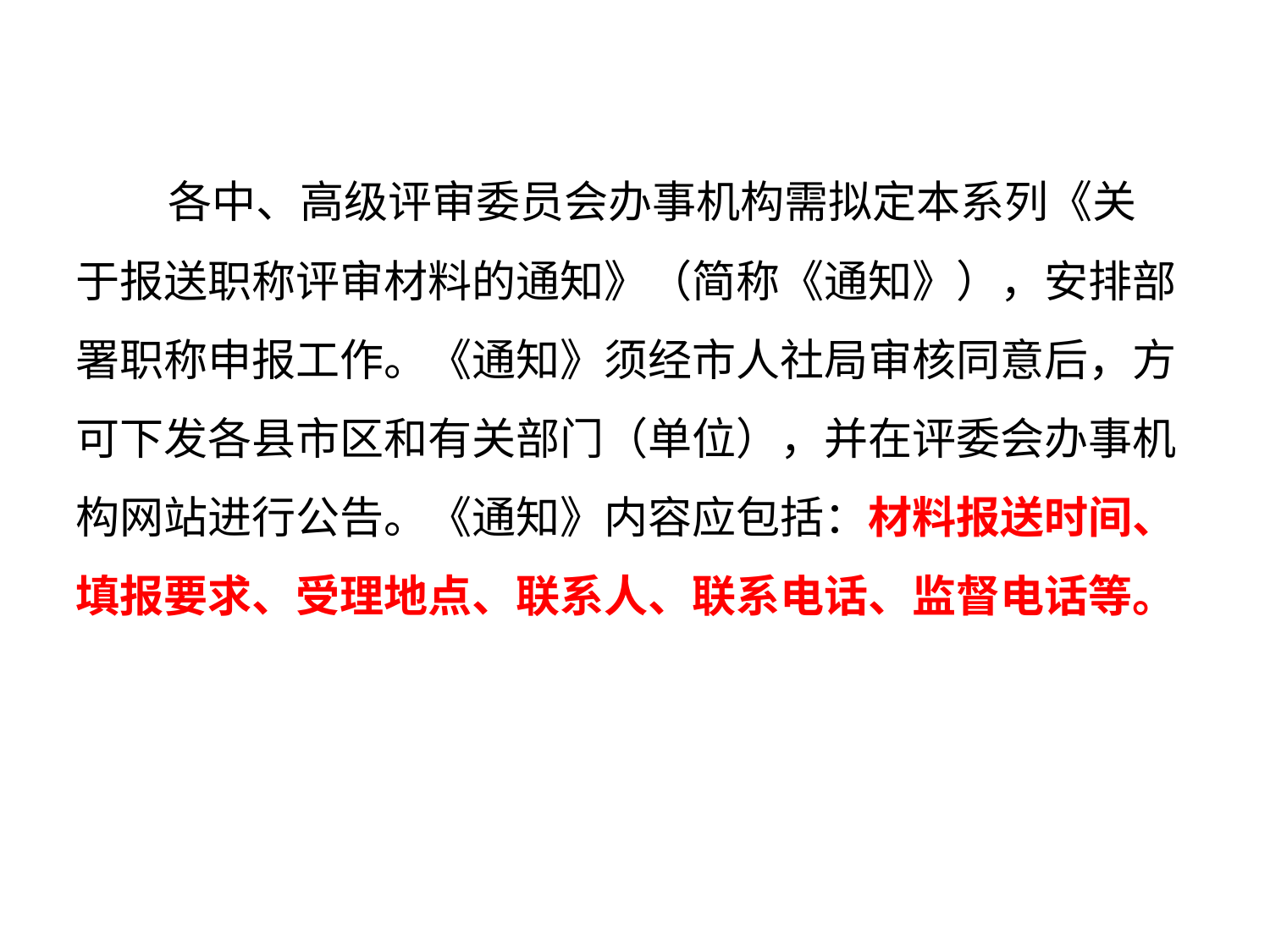

各中、高级评审委员会办事机构需拟定本系列《关于报送职称评审材料的通知》（简称《通知》），安排部署职称申报工作。《通知》须经市人社局审核同意后，方可下发各县市区和有关部门（单位），并在评委会办事机构网站进行公告。《通知》内容应包括：材料报送时间、填报要求、受理地点、联系人、联系电话、监督电话等。